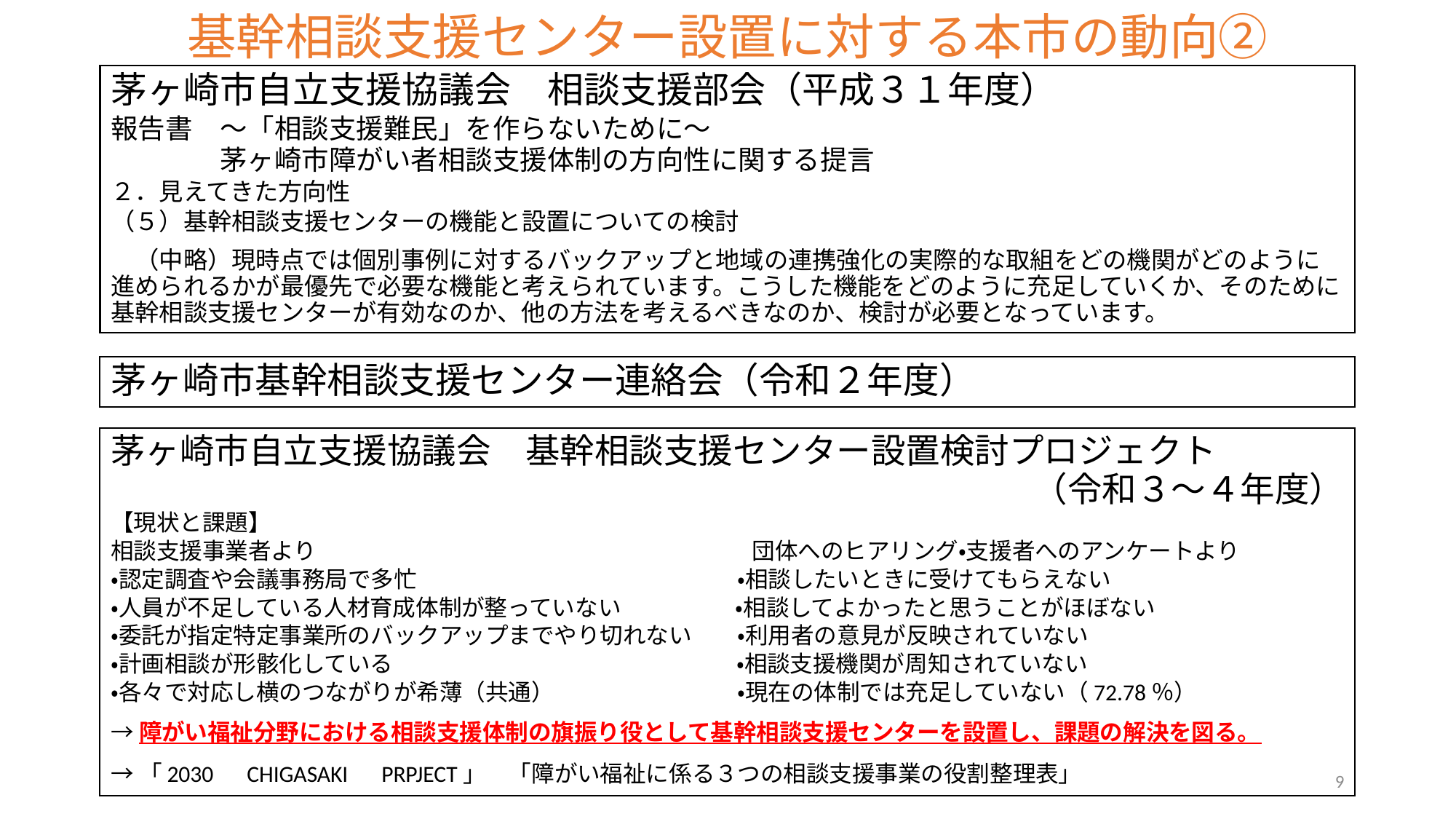

# 基幹相談支援センター設置に対する本市の動向②
茅ヶ崎市自立支援協議会　相談支援部会（平成３１年度）
報告書　～「相談支援難民」を作らないために～
　　　　茅ヶ崎市障がい者相談支援体制の方向性に関する提言
２．見えてきた方向性
（５）基幹相談支援センターの機能と設置についての検討
　（中略）現時点では個別事例に対するバックアップと地域の連携強化の実際的な取組をどの機関がどのように進められるかが最優先で必要な機能と考えられています。こうした機能をどのように充足していくか、そのために基幹相談支援センターが有効なのか、他の方法を考えるべきなのか、検討が必要となっています。
茅ヶ崎市基幹相談支援センター連絡会（令和２年度）
茅ヶ崎市自立支援協議会　基幹相談支援センター設置検討プロジェクト
（令和３～４年度）
【現状と課題】
相談支援事業者より　　　　　　　　　　　　　　　　　　　団体へのヒアリング・支援者へのアンケートより
・認定調査や会議事務局で多忙　　　　　　　　　　　　　　・相談したいときに受けてもらえない
・人員が不足している人材育成体制が整っていない　　　　　・相談してよかったと思うことがほぼない
・委託が指定特定事業所のバックアップまでやり切れない　　・利用者の意見が反映されていない
・計画相談が形骸化している　　　　　　　　　　　　　　　・相談支援機関が周知されていない
・各々で対応し横のつながりが希薄（共通）　　　　　　　　・現在の体制では充足していない（72.78％）
→障がい福祉分野における相談支援体制の旗振り役として基幹相談支援センターを設置し、課題の解決を図る。
→「2030　CHIGASAKI　PRPJECT」　「障がい福祉に係る３つの相談支援事業の役割整理表」

9